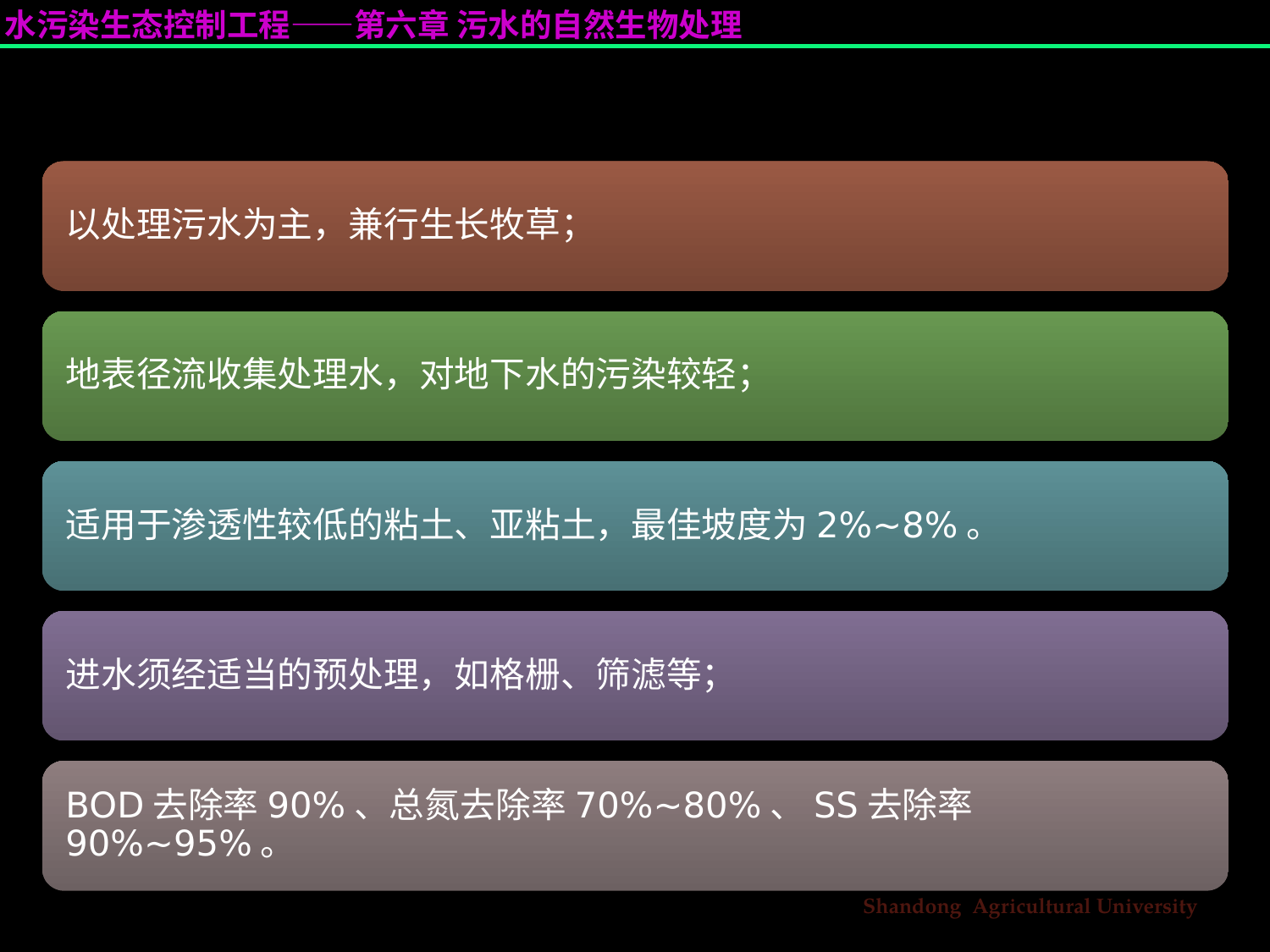

以处理污水为主，兼行生长牧草；
地表径流收集处理水，对地下水的污染较轻；
适用于渗透性较低的粘土、亚粘土，最佳坡度为2%~8%。
进水须经适当的预处理，如格栅、筛滤等；
BOD去除率90%、总氮去除率70%~80%、SS去除率90%~95%。